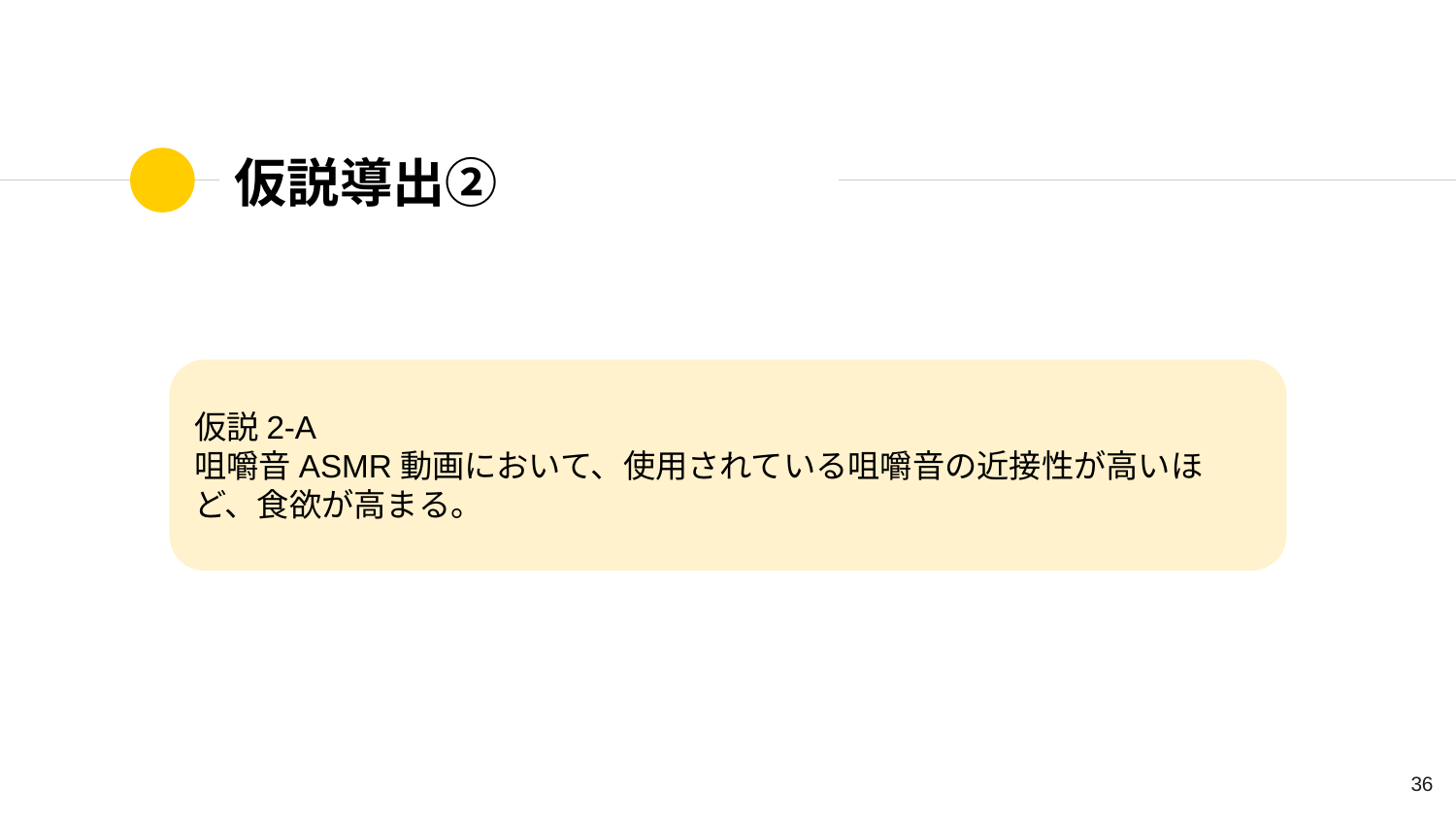

# 仮説導出②
仮説2-A
咀嚼音ASMR動画において、使用されている咀嚼音の近接性が高いほど、食欲が高まる。
36